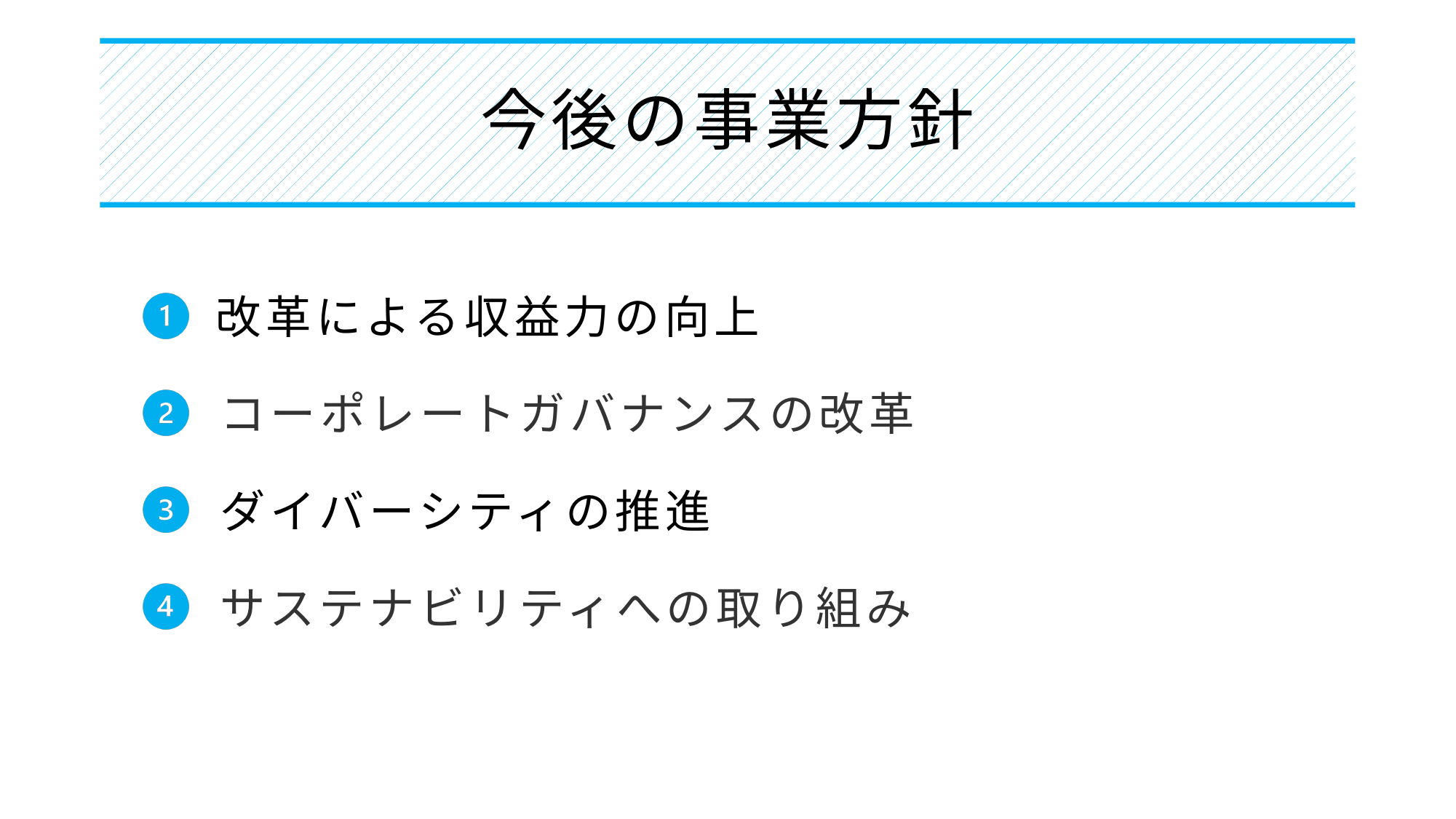

# 今後の事業方針
 改革による収益力の向上
 コーポレートガバナンスの改革
 ダイバーシティの推進
 サステナビリティへの取り組み